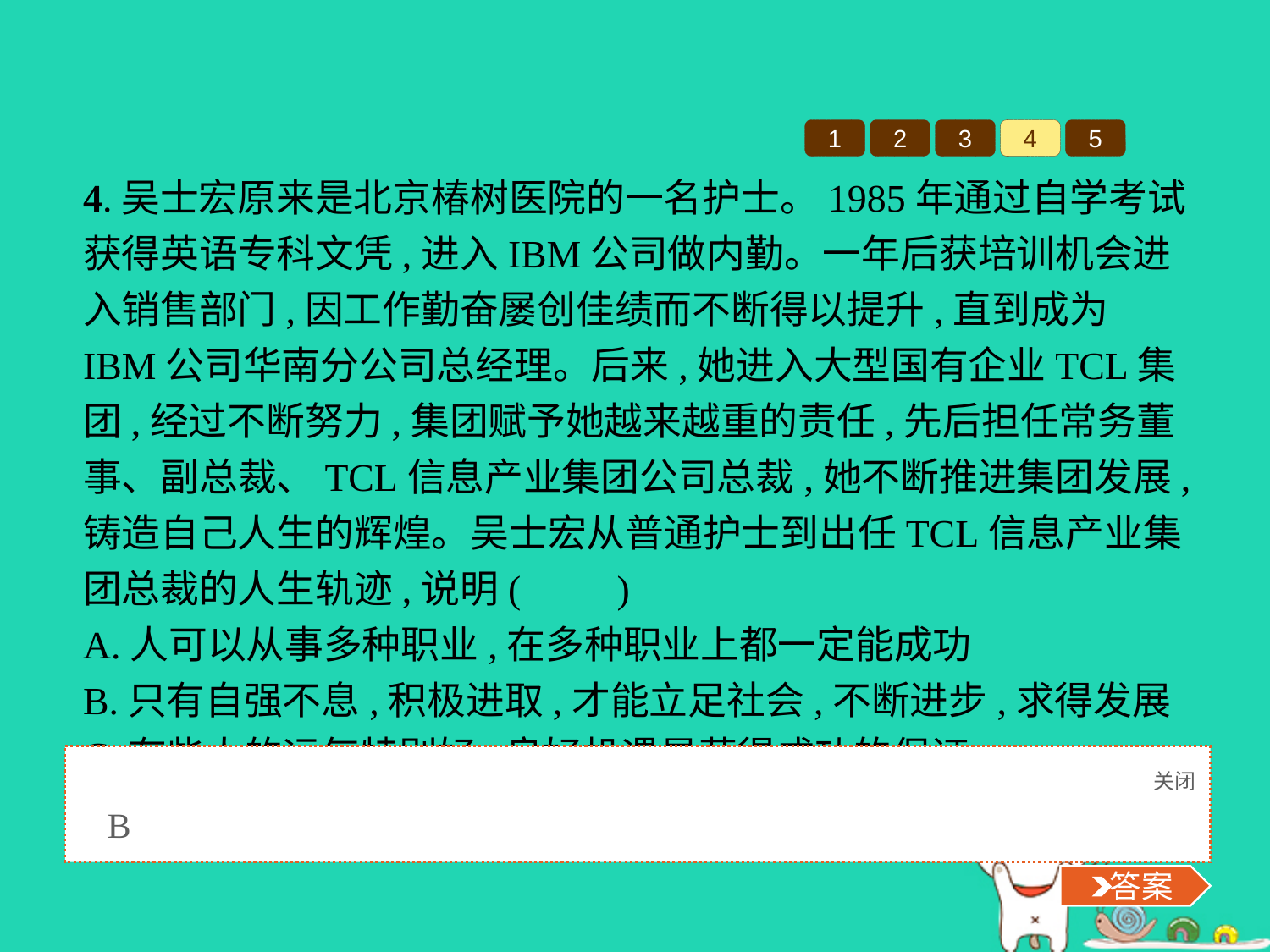

1
2
3
4
5
4.吴士宏原来是北京椿树医院的一名护士。1985年通过自学考试获得英语专科文凭,进入IBM公司做内勤。一年后获培训机会进入销售部门,因工作勤奋屡创佳绩而不断得以提升,直到成为IBM公司华南分公司总经理。后来,她进入大型国有企业TCL集团,经过不断努力,集团赋予她越来越重的责任,先后担任常务董事、副总裁、TCL信息产业集团公司总裁,她不断推进集团发展,铸造自己人生的辉煌。吴士宏从普通护士到出任TCL信息产业集团总裁的人生轨迹,说明(　　)
A.人可以从事多种职业,在多种职业上都一定能成功
B.只有自强不息,积极进取,才能立足社会,不断进步,求得发展
C.有些人的运气特别好,良好机遇是获得成功的保证
D.只要有了自强精神,就一定可以成就任何事业

关闭
  答案

B
  答案